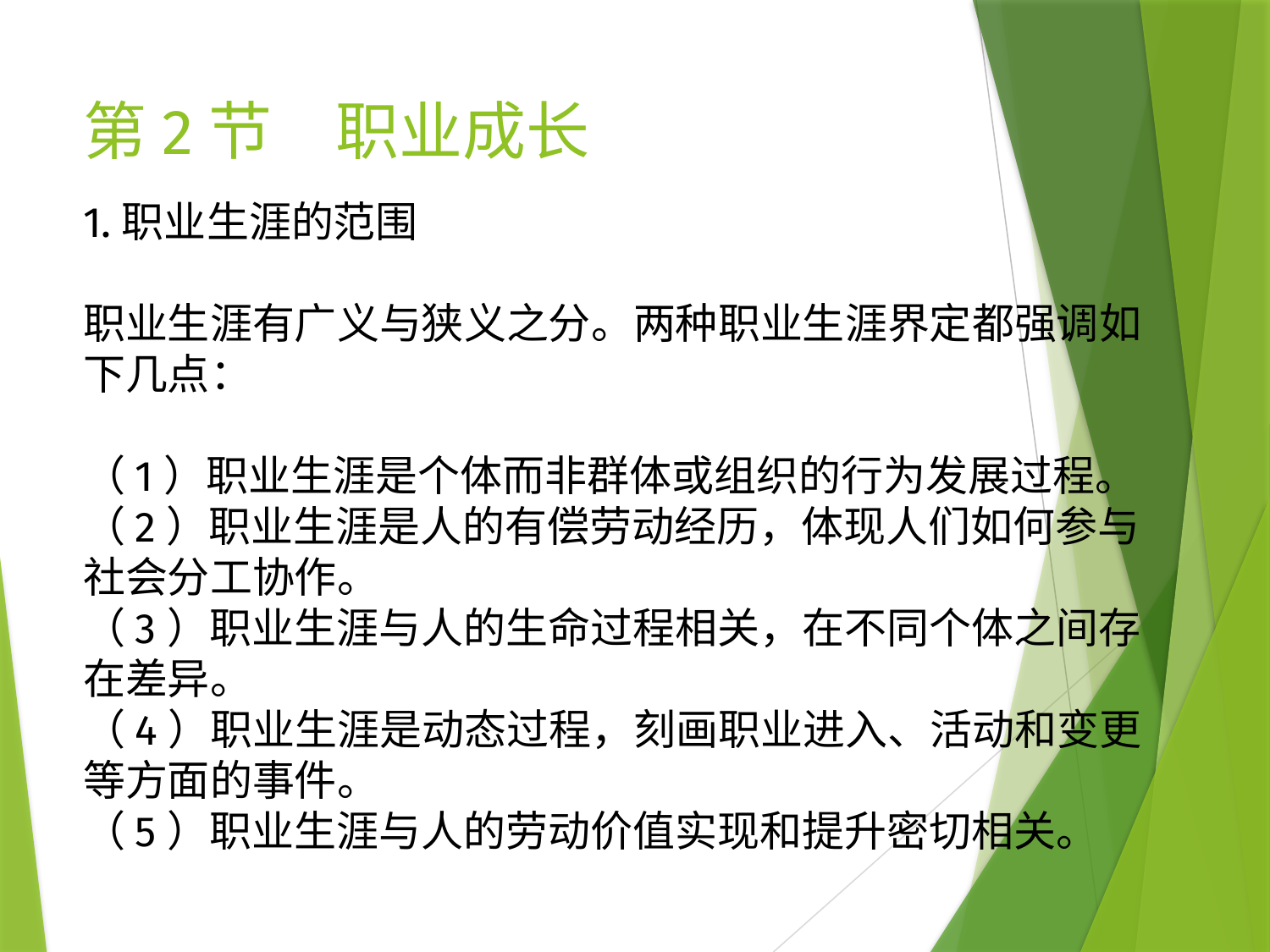

# 第2节　职业成长
1.职业生涯的范围

职业生涯有广义与狭义之分。两种职业生涯界定都强调如下几点：

（1）职业生涯是个体而非群体或组织的行为发展过程。
（2）职业生涯是人的有偿劳动经历，体现人们如何参与社会分工协作。
（3）职业生涯与人的生命过程相关，在不同个体之间存在差异。
（4）职业生涯是动态过程，刻画职业进入、活动和变更等方面的事件。
（5）职业生涯与人的劳动价值实现和提升密切相关。